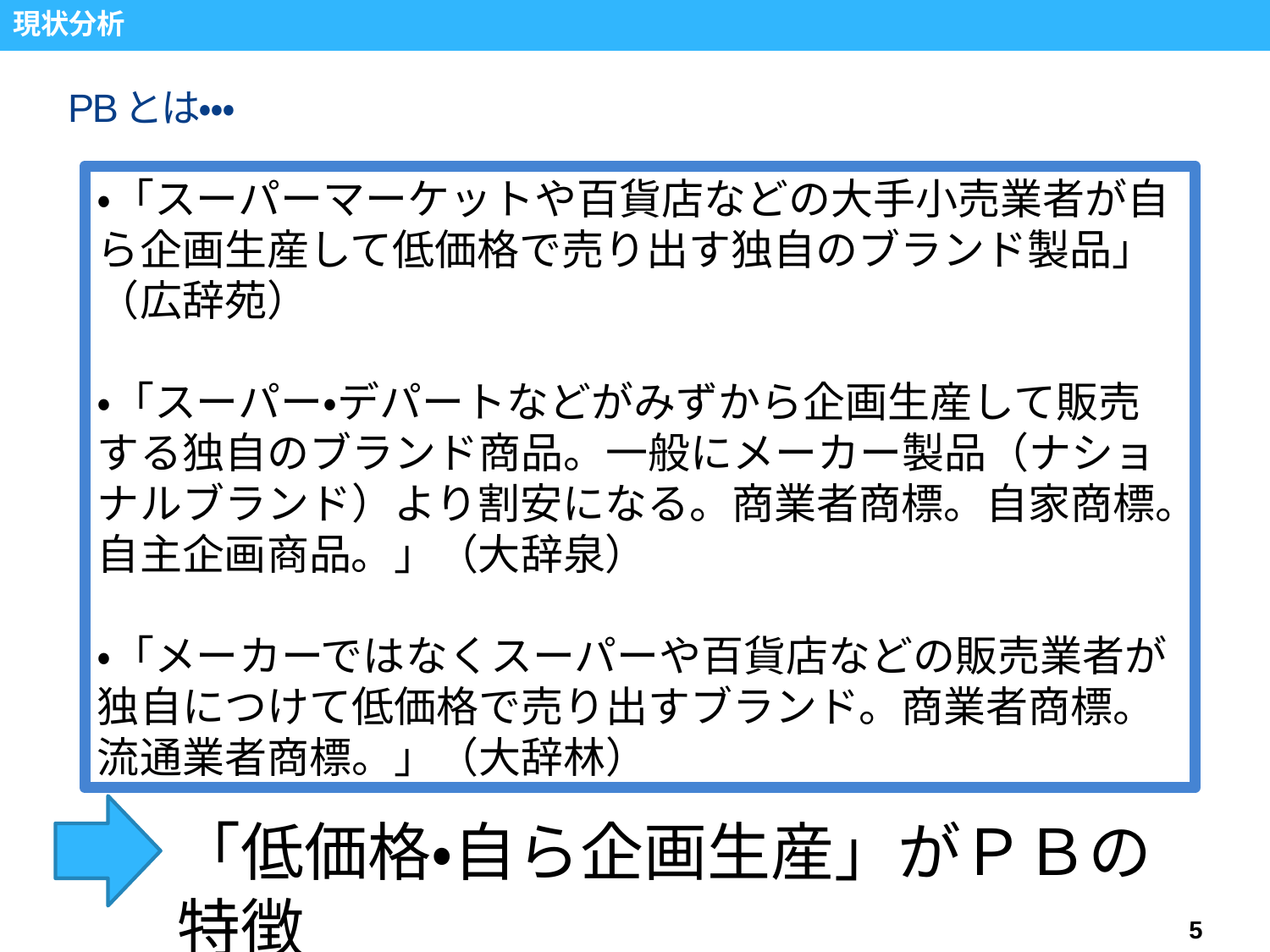

現状分析
# PBとは・・・
・「スーパーマーケットや百貨店などの大手小売業者が自ら企画生産して低価格で売り出す独自のブランド製品」（広辞苑）

・「スーパー・デパートなどがみずから企画生産して販売する独自のブランド商品。一般にメーカー製品（ナショナルブランド）より割安になる。商業者商標。自家商標。自主企画商品。」（大辞泉）

・「メーカーではなくスーパーや百貨店などの販売業者が独自につけて低価格で売り出すブランド。商業者商標。流通業者商標。」（大辞林）

「低価格・自ら企画生産」がＰＢの特徴
5